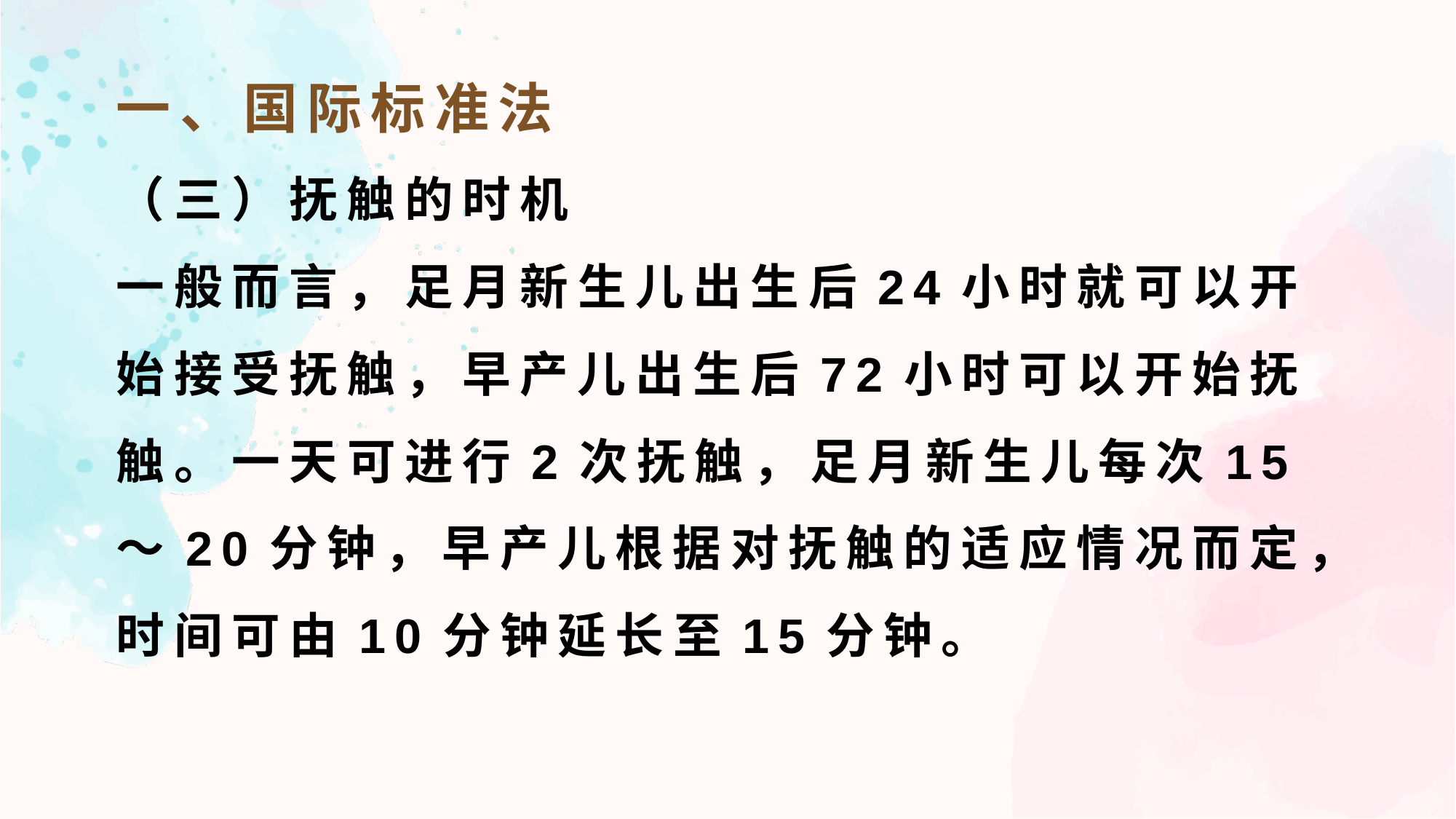

一、国际标准法
（三）抚触的时机
一般而言，足月新生儿出生后24小时就可以开始接受抚触，早产儿出生后72小时可以开始抚触。一天可进行2次抚触，足月新生儿每次15～20分钟，早产儿根据对抚触的适应情况而定，时间可由10分钟延长至15分钟。